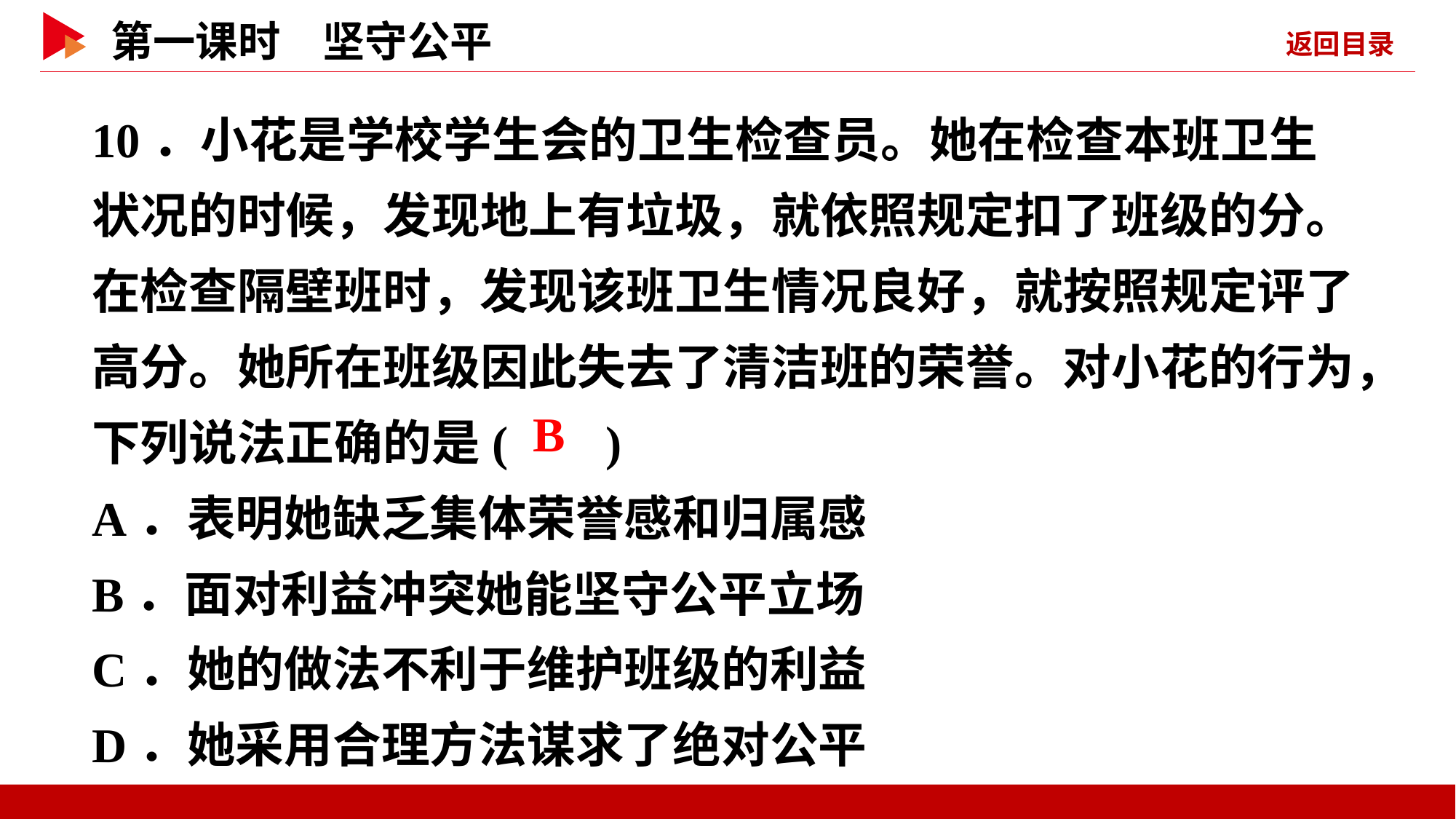

10．小花是学校学生会的卫生检查员。她在检查本班卫生状况的时候，发现地上有垃圾，就依照规定扣了班级的分。在检查隔壁班时，发现该班卫生情况良好，就按照规定评了高分。她所在班级因此失去了清洁班的荣誉。对小花的行为，下列说法正确的是(        )
A．表明她缺乏集体荣誉感和归属感
B．面对利益冲突她能坚守公平立场
C．她的做法不利于维护班级的利益
D．她采用合理方法谋求了绝对公平
   B